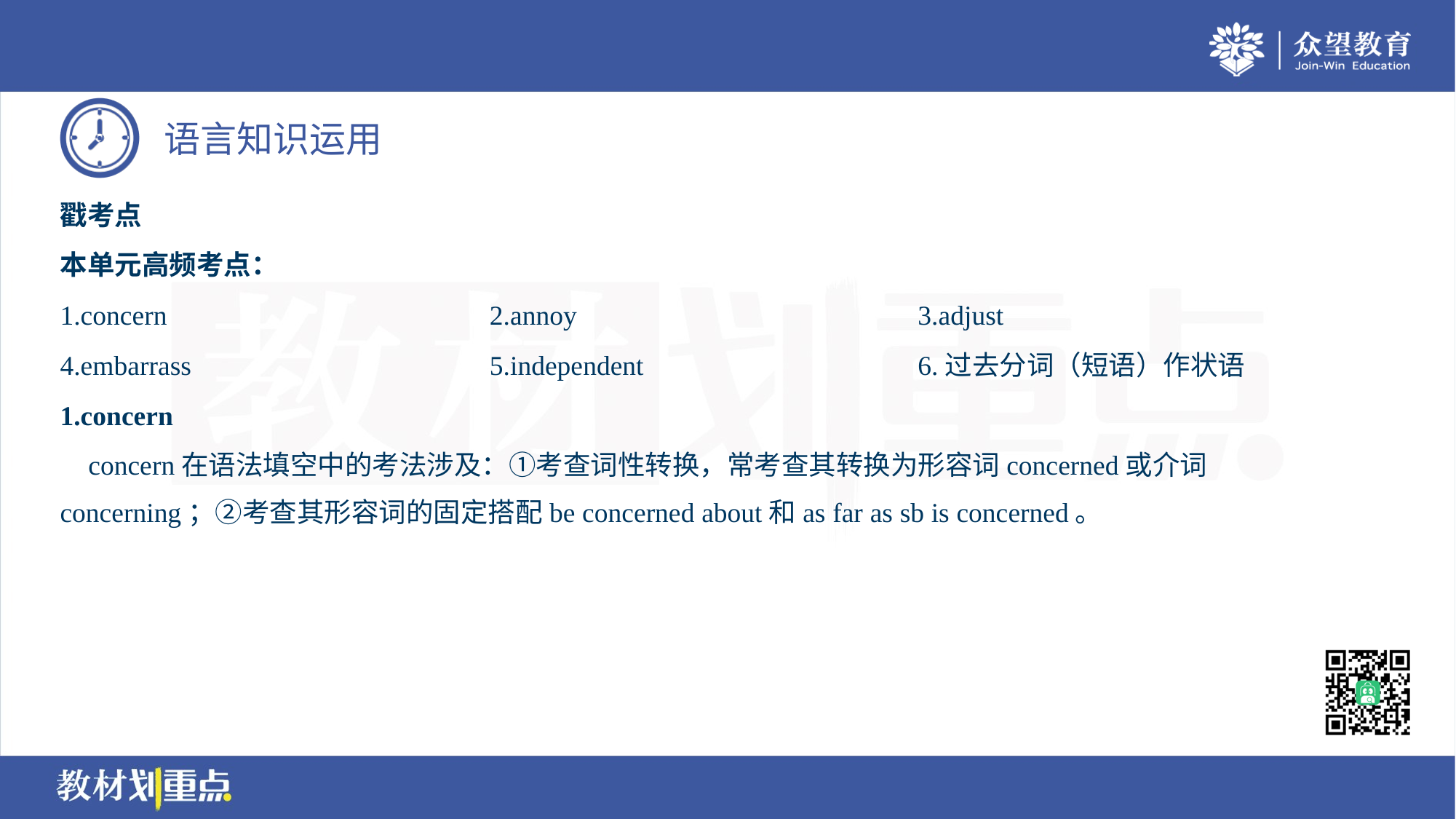

戳考点
本单元高频考点：
1.concern	2.annoy	3.adjust
4.embarrass	5.independent	6.过去分词（短语）作状语
1.concern
    concern在语法填空中的考法涉及：①考查词性转换，常考查其转换为形容词concerned或介词
concerning；②考查其形容词的固定搭配be concerned about和as far as sb is concerned。